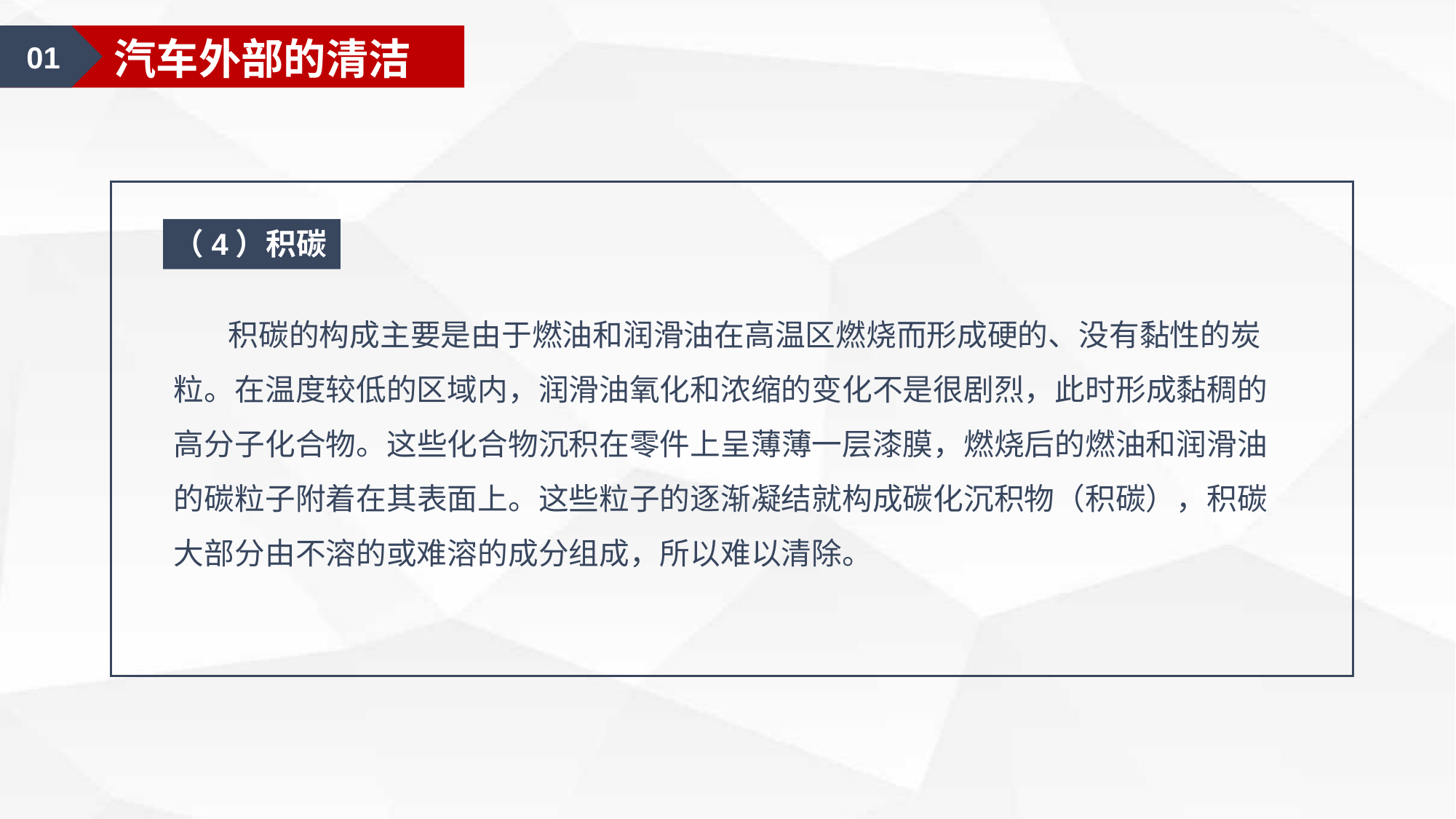

01
汽车外部的清洁

（4）积碳
       积碳的构成主要是由于燃油和润滑油在高温区燃烧而形成硬的、没有黏性的炭粒。在温度较低的区域内，润滑油氧化和浓缩的变化不是很剧烈，此时形成黏稠的高分子化合物。这些化合物沉积在零件上呈薄薄一层漆膜，燃烧后的燃油和润滑油的碳粒子附着在其表面上。这些粒子的逐渐凝结就构成碳化沉积物（积碳），积碳大部分由不溶的或难溶的成分组成，所以难以清除。